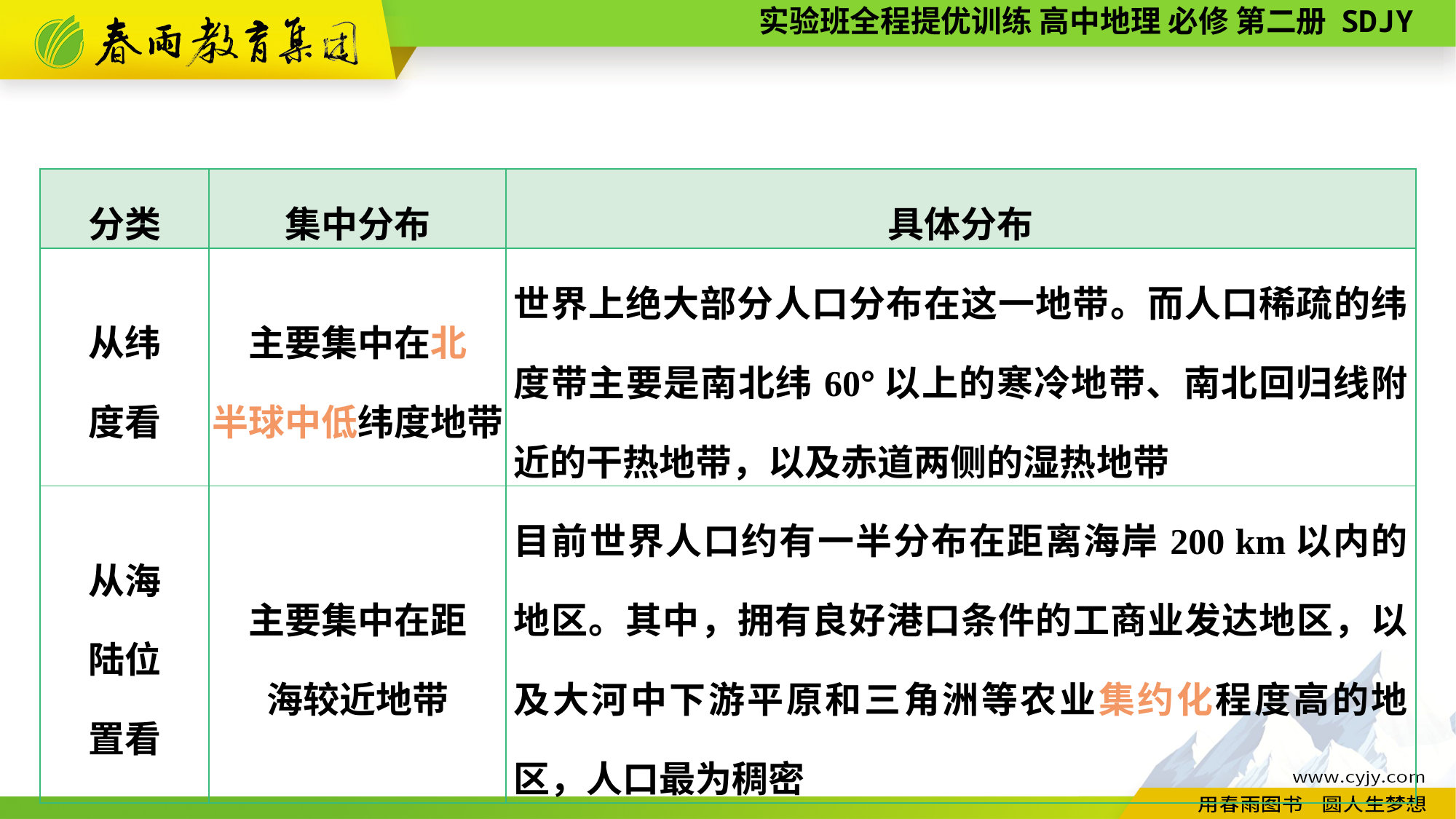

| 分类 | 集中分布 | 具体分布 |
| --- | --- | --- |
| 从纬 度看 | 主要集中在北 半球中低纬度地带 | 世界上绝大部分人口分布在这一地带。而人口稀疏的纬度带主要是南北纬60°以上的寒冷地带、南北回归线附近的干热地带，以及赤道两侧的湿热地带 |
| 从海 陆位 置看 | 主要集中在距 海较近地带 | 目前世界人口约有一半分布在距离海岸200 km以内的地区。其中，拥有良好港口条件的工商业发达地区，以及大河中下游平原和三角洲等农业集约化程度高的地区，人口最为稠密 |